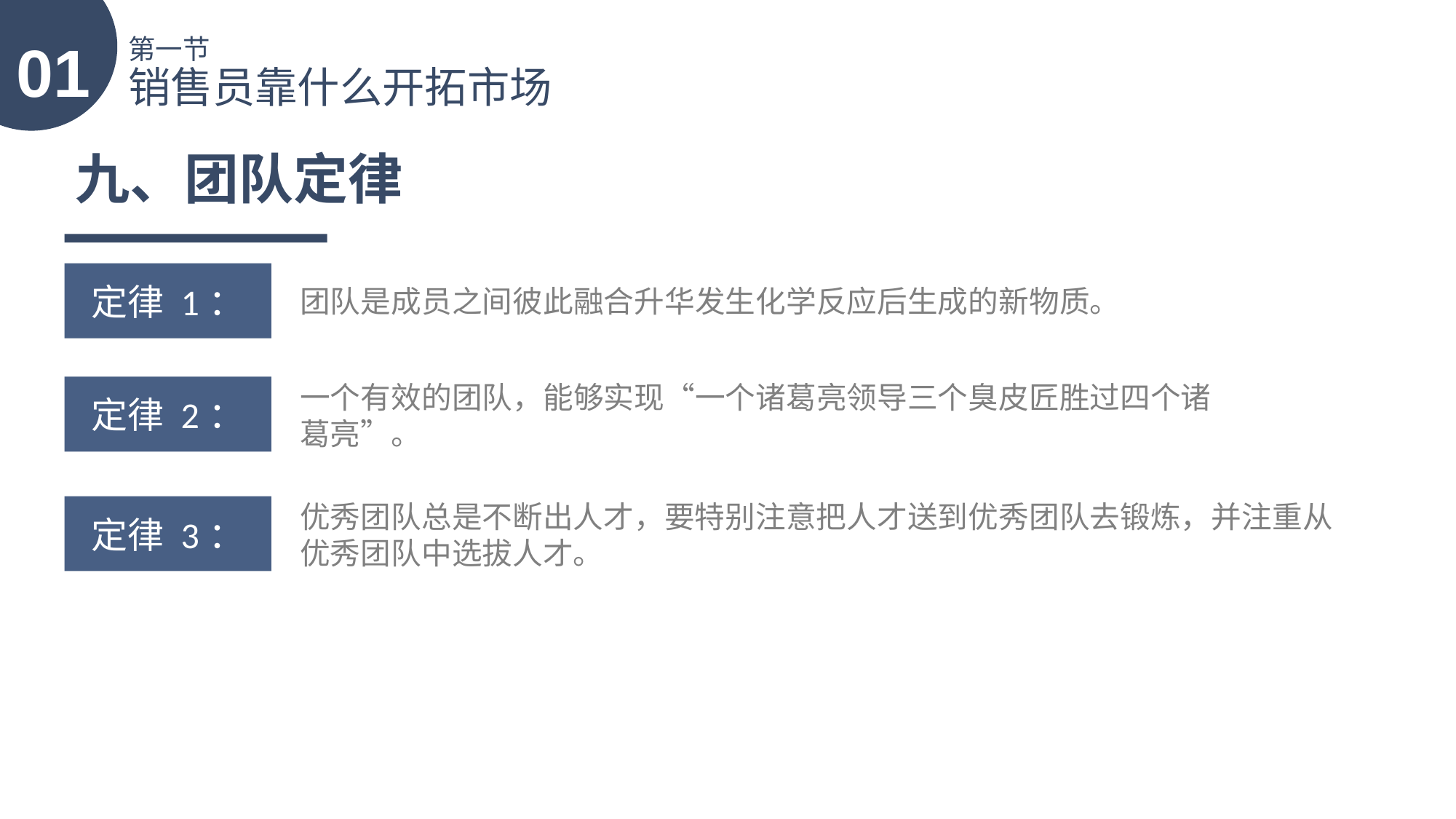

01
第一节
销售员靠什么开拓市场
九、团队定律

定律 1：
团队是成员之间彼此融合升华发生化学反应后生成的新物质。
一个有效的团队，能够实现“一个诸葛亮领导三个臭皮匠胜过四个诸葛亮”。
定律 2：
优秀团队总是不断出人才，要特别注意把人才送到优秀团队去锻炼，并注重从优秀团队中选拔人才。
定律 3：